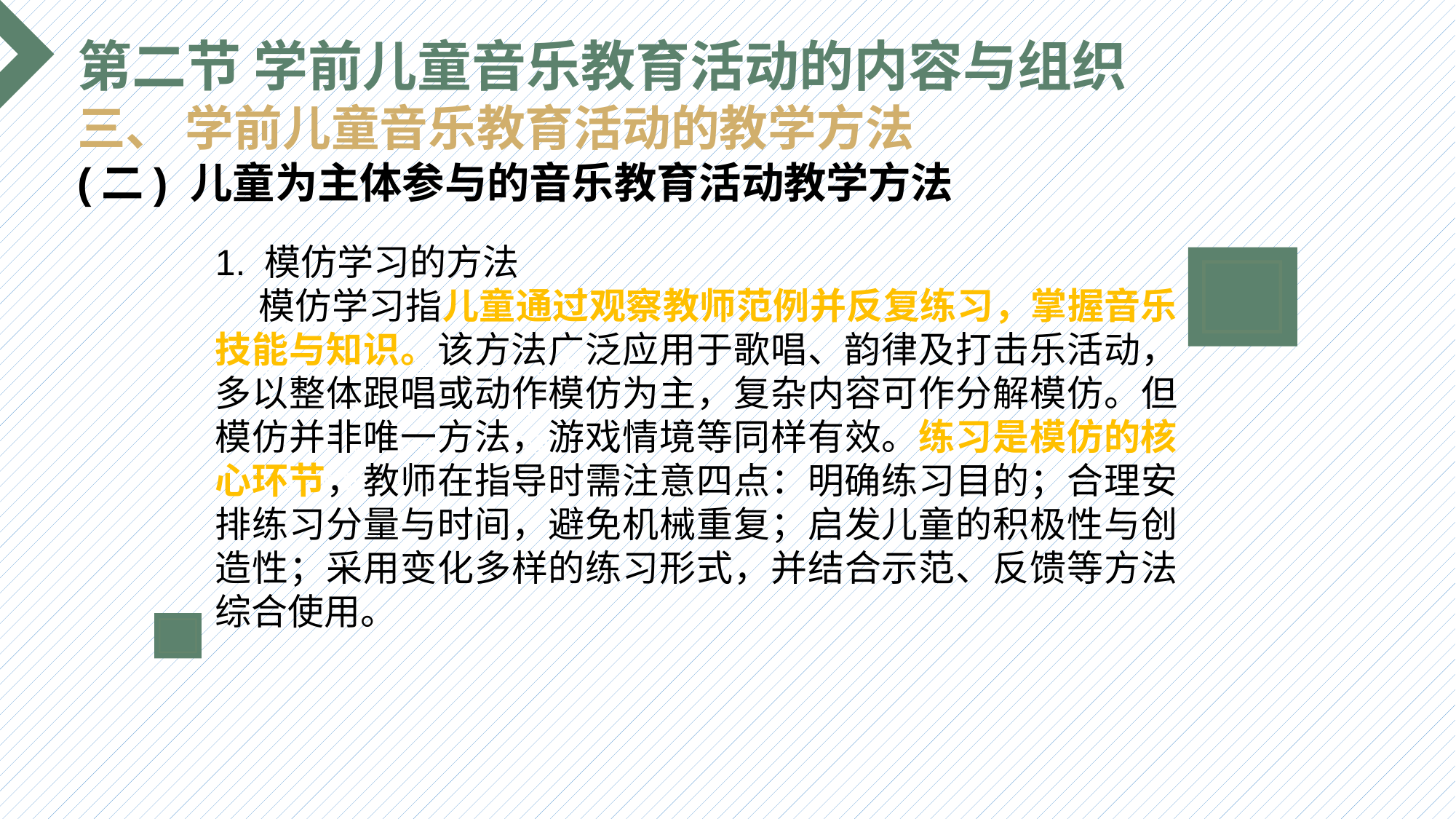

第二节 学前儿童音乐教育活动的内容与组织
三、 学前儿童音乐教育活动的教学方法
(二) 儿童为主体参与的音乐教育活动教学方法

1. 模仿学习的方法
    模仿学习指儿童通过观察教师范例并反复练习，掌握音乐技能与知识。该方法广泛应用于歌唱、韵律及打击乐活动，多以整体跟唱或动作模仿为主，复杂内容可作分解模仿。但模仿并非唯一方法，游戏情境等同样有效。练习是模仿的核心环节，教师在指导时需注意四点：明确练习目的；合理安排练习分量与时间，避免机械重复；启发儿童的积极性与创造性；采用变化多样的练习形式，并结合示范、反馈等方法综合使用。

选题背景
输入您的内容，请简要说明，言简意赅即可输入您的内容，请简要说明，言简意赅即可输入您的内容，请简要说明，言简意赅即可输入您的内容，请简要说明，言简意赅即可